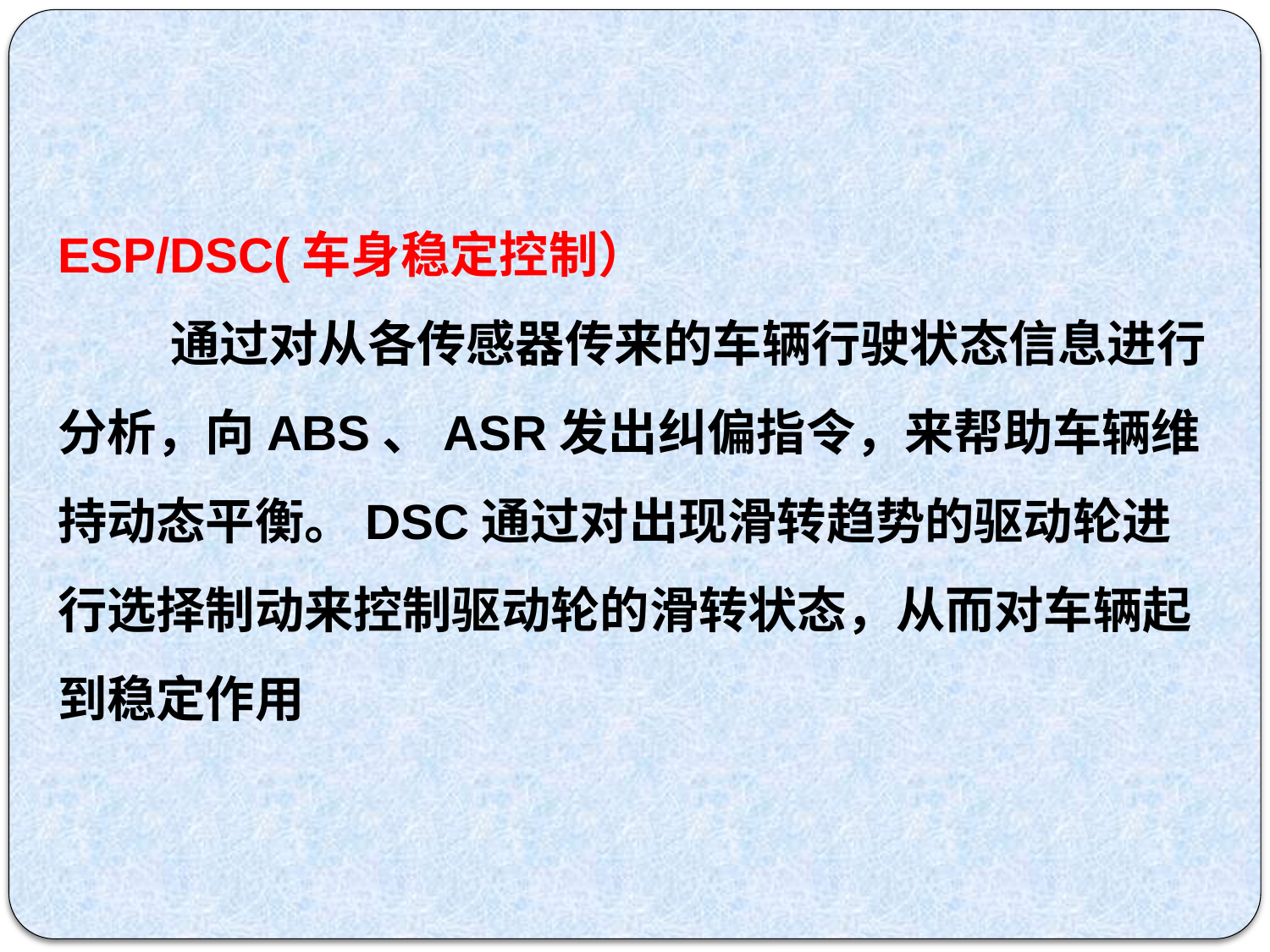

ESP/DSC(车身稳定控制）
         通过对从各传感器传来的车辆行驶状态信息进行分析，向ABS、ASR发出纠偏指令，来帮助车辆维持动态平衡。DSC通过对出现滑转趋势的驱动轮进行选择制动来控制驱动轮的滑转状态，从而对车辆起到稳定作用